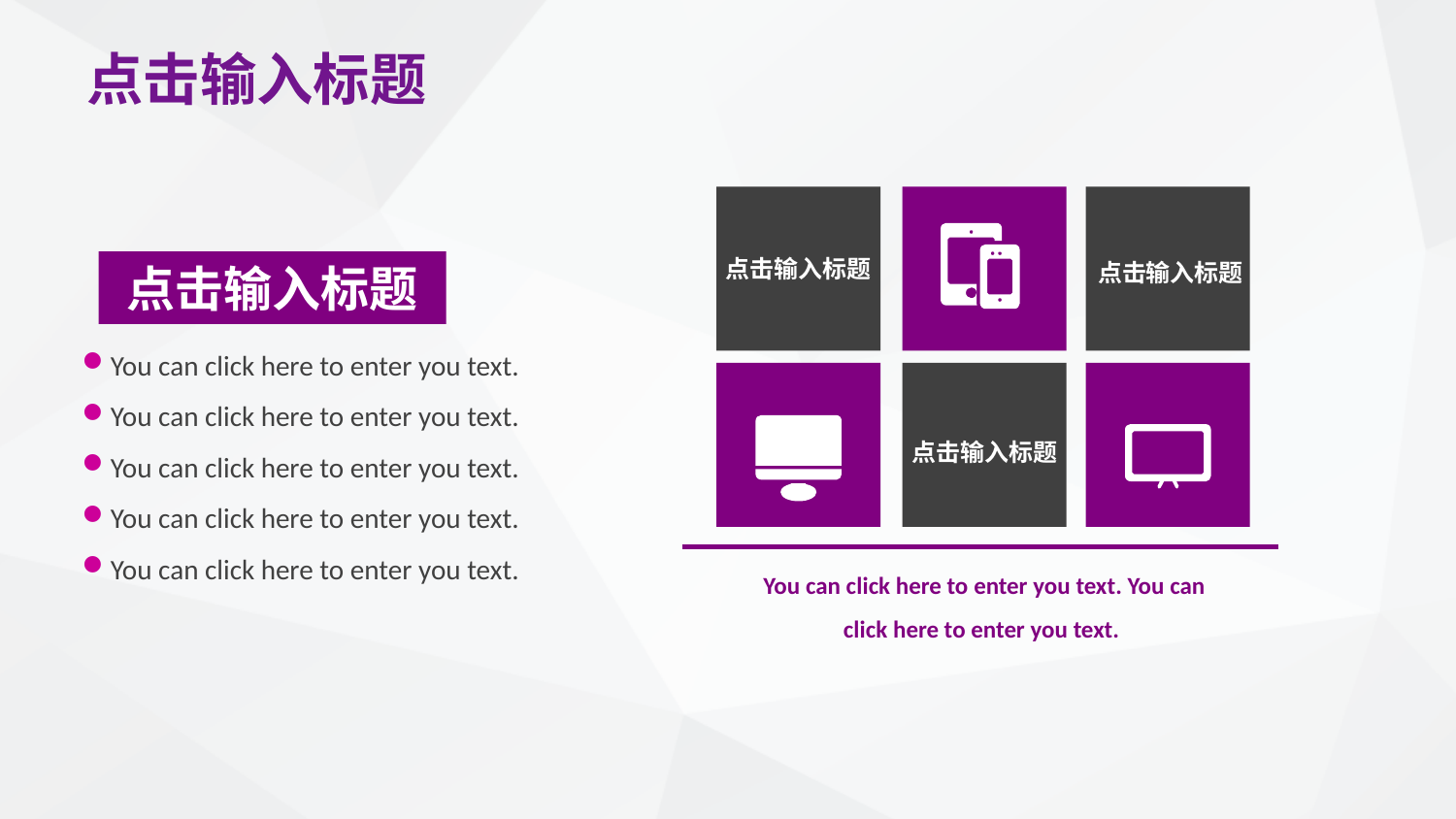

点击输入标题

点击输入标题

点击输入标题
点击输入标题
You can click here to enter you text.
You can click here to enter you text.
You can click here to enter you text.
You can click here to enter you text.
You can click here to enter you text.

点击输入标题

You can click here to enter you text. You can click here to enter you text.